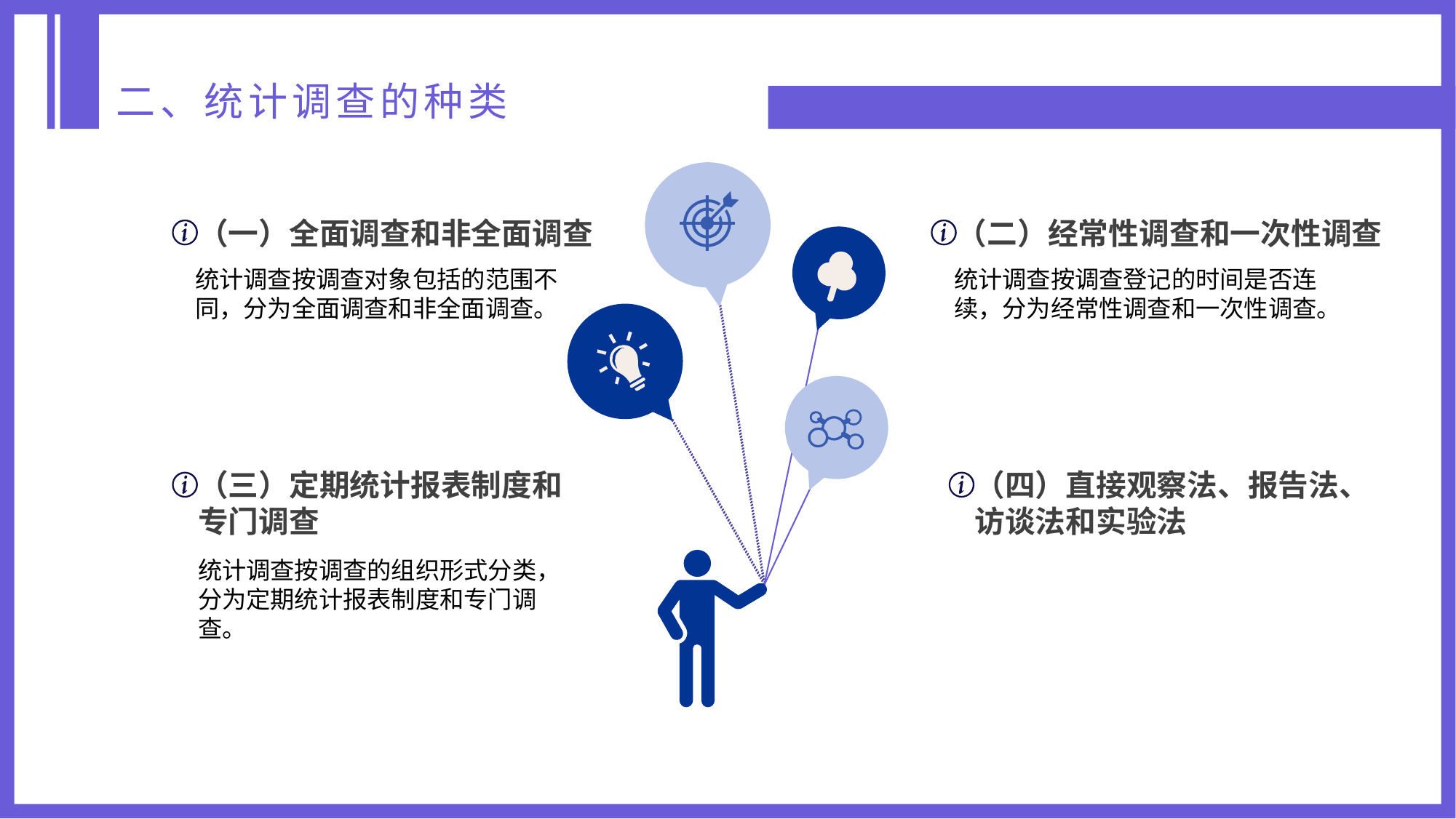

二、统计调查的种类

（一）全面调查和非全面调查

统计调查按调查对象包括的范围不同，分为全面调查和非全面调查。
（二）经常性调查和一次性调查

统计调查按调查登记的时间是否连续，分为经常性调查和一次性调查。
（三）定期统计报表制度和专门调查

统计调查按调查的组织形式分类，分为定期统计报表制度和专门调查。
（四）直接观察法、报告法、访谈法和实验法